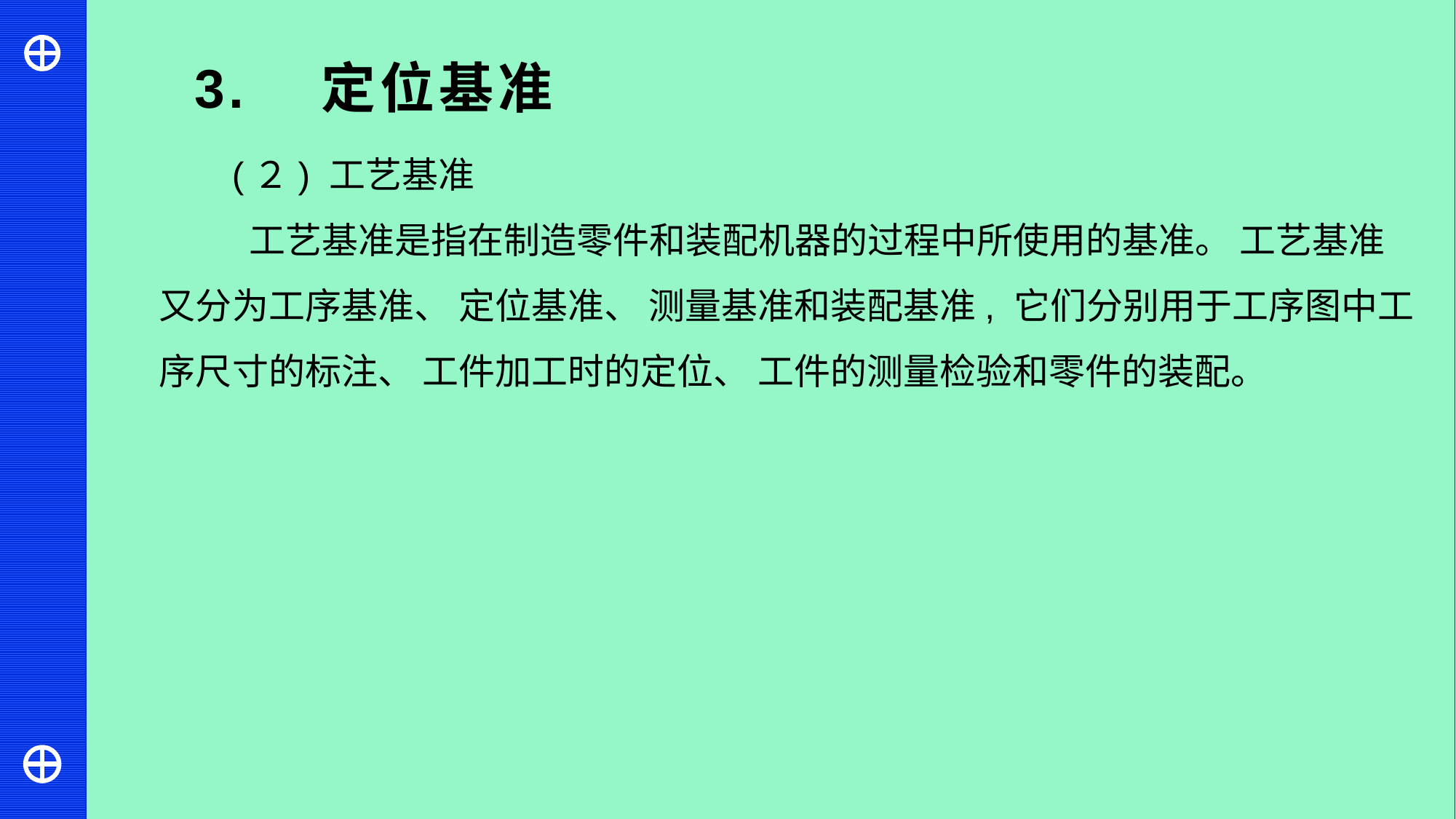

3.   定位基准
(２) 工艺基准
 工艺基准是指在制造零件和装配机器的过程中所使用的基准。 工艺基准又分为工序基准、 定位基准、 测量基准和装配基准, 它们分别用于工序图中工序尺寸的标注、 工件加工时的定位、 工件的测量检验和零件的装配。